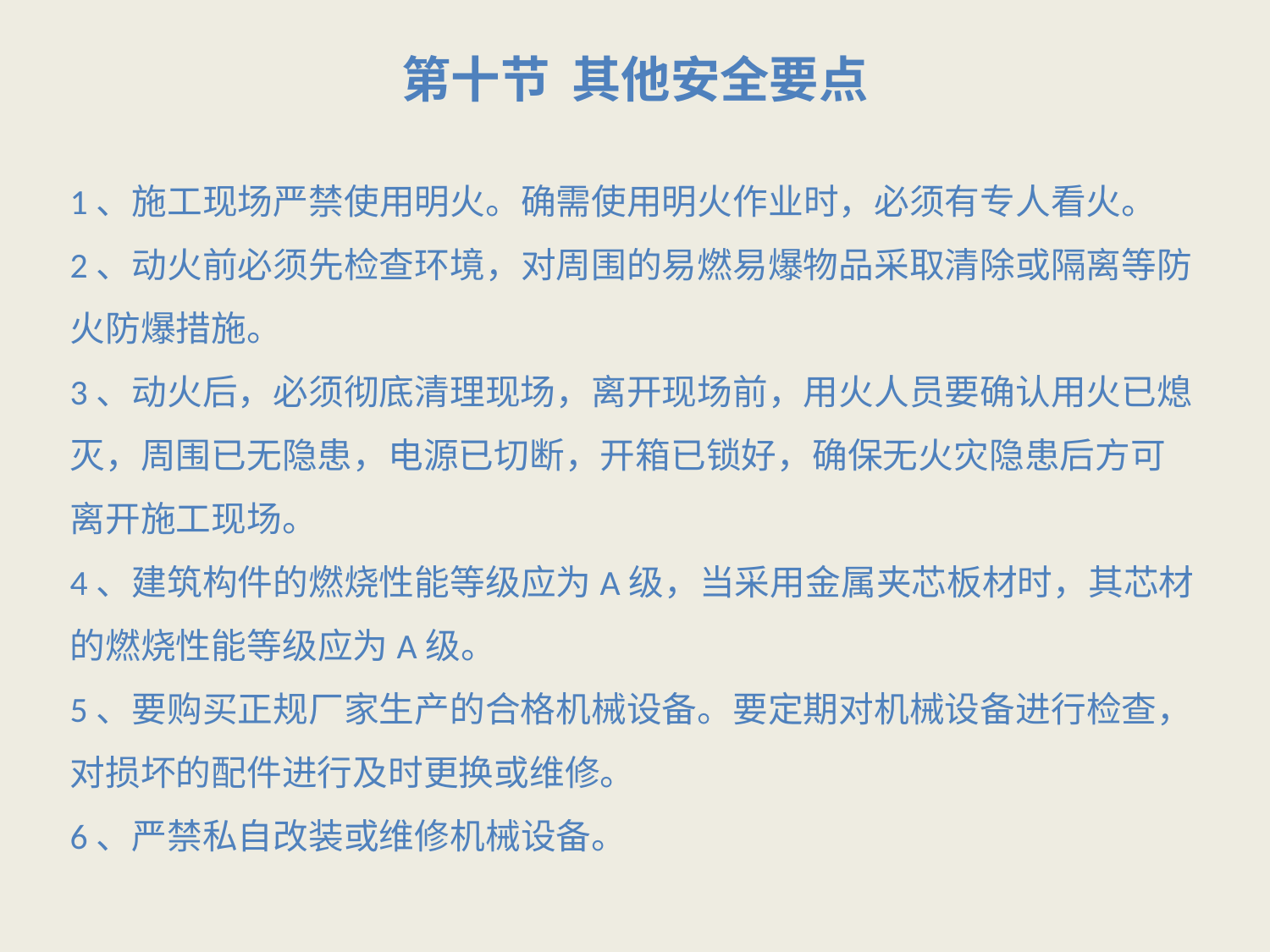

第十节  其他安全要点

1、施工现场严禁使用明火。确需使用明火作业时，必须有专人看火。2、动火前必须先检查环境，对周围的易燃易爆物品采取清除或隔离等防火防爆措施。3、动火后，必须彻底清理现场，离开现场前，用火人员要确认用火已熄灭，周围已无隐患，电源已切断，开箱已锁好，确保无火灾隐患后方可离开施工现场。4、建筑构件的燃烧性能等级应为A级，当采用金属夹芯板材时，其芯材的燃烧性能等级应为A级。5、要购买正规厂家生产的合格机械设备。要定期对机械设备进行检查，对损坏的配件进行及时更换或维修。6、严禁私自改装或维修机械设备。